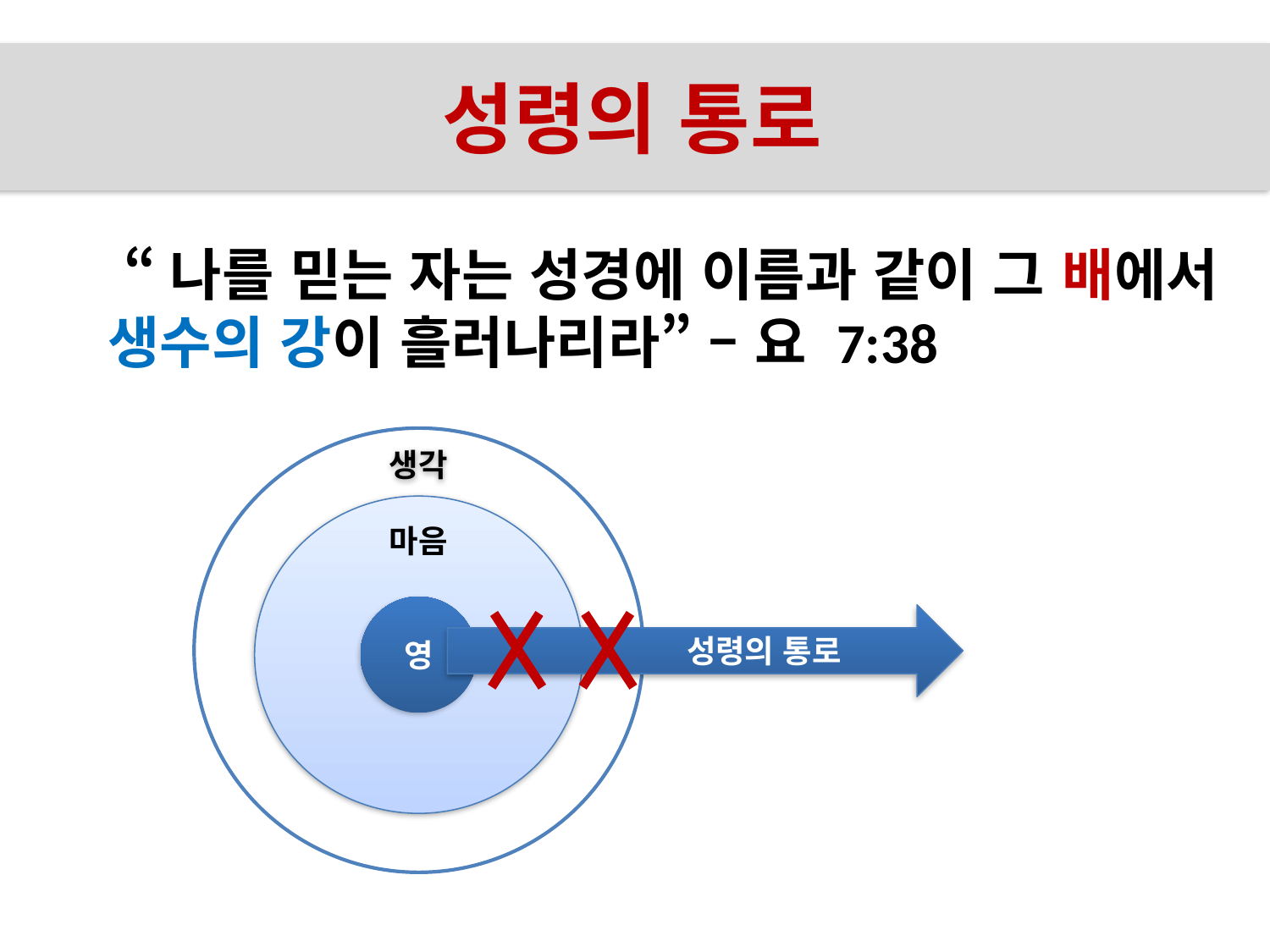

# 성령의 통로를 열라
성령의 통로
 “나를 믿는 자는 성경에 이름과 같이 그 배에서 생수의 강이 흘러나리라” – 요 7:38

생각

마음

영
                성령의 통로